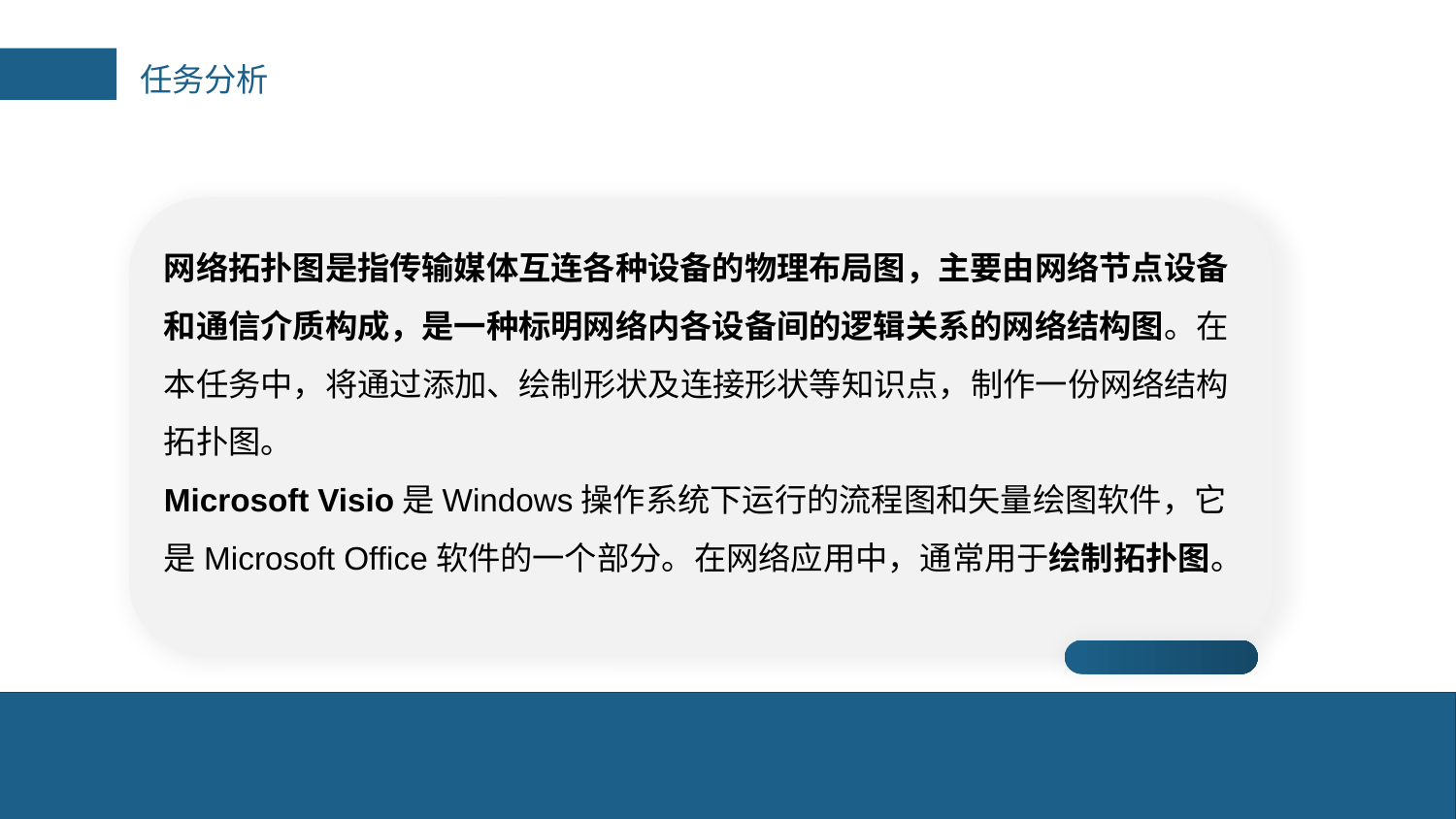

任务分析

网络拓扑图是指传输媒体互连各种设备的物理布局图，主要由网络节点设备和通信介质构成，是一种标明网络内各设备间的逻辑关系的网络结构图。在本任务中，将通过添加、绘制形状及连接形状等知识点，制作一份网络结构拓扑图。
Microsoft Visio是Windows操作系统下运行的流程图和矢量绘图软件，它是Microsoft Office软件的一个部分。在网络应用中，通常用于绘制拓扑图。